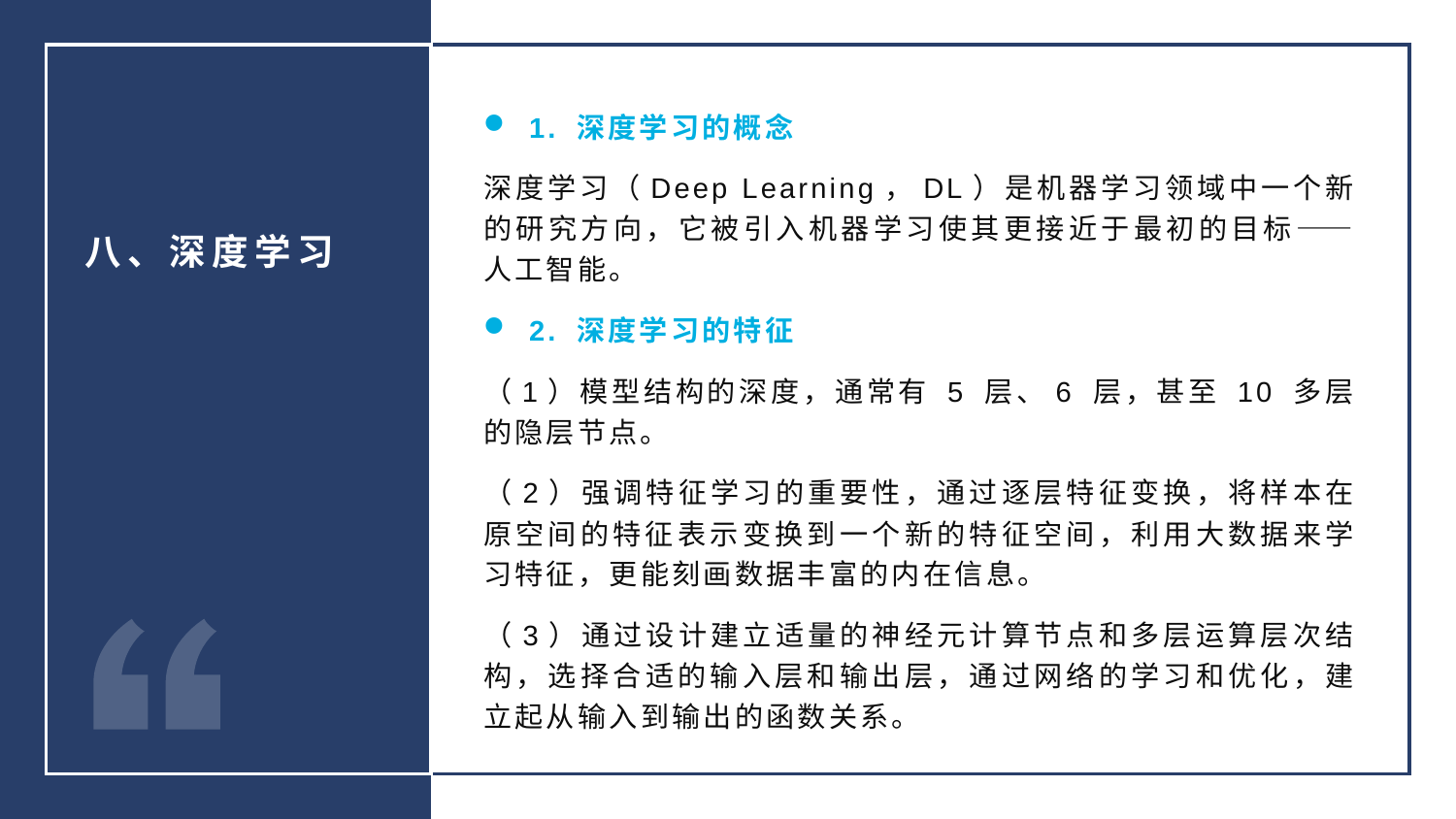

1. 深度学习的概念
深度学习（Deep Learning，DL）是机器学习领域中一个新的研究方向，它被引入机器学习使其更接近于最初的目标——人工智能。
2. 深度学习的特征
（1）模型结构的深度，通常有 5 层、6 层，甚至 10 多层的隐层节点。
（2）强调特征学习的重要性，通过逐层特征变换，将样本在原空间的特征表示变换到一个新的特征空间，利用大数据来学习特征，更能刻画数据丰富的内在信息。
（3）通过设计建立适量的神经元计算节点和多层运算层次结构，选择合适的输入层和输出层，通过网络的学习和优化，建立起从输入到输出的函数关系。
八、深度学习